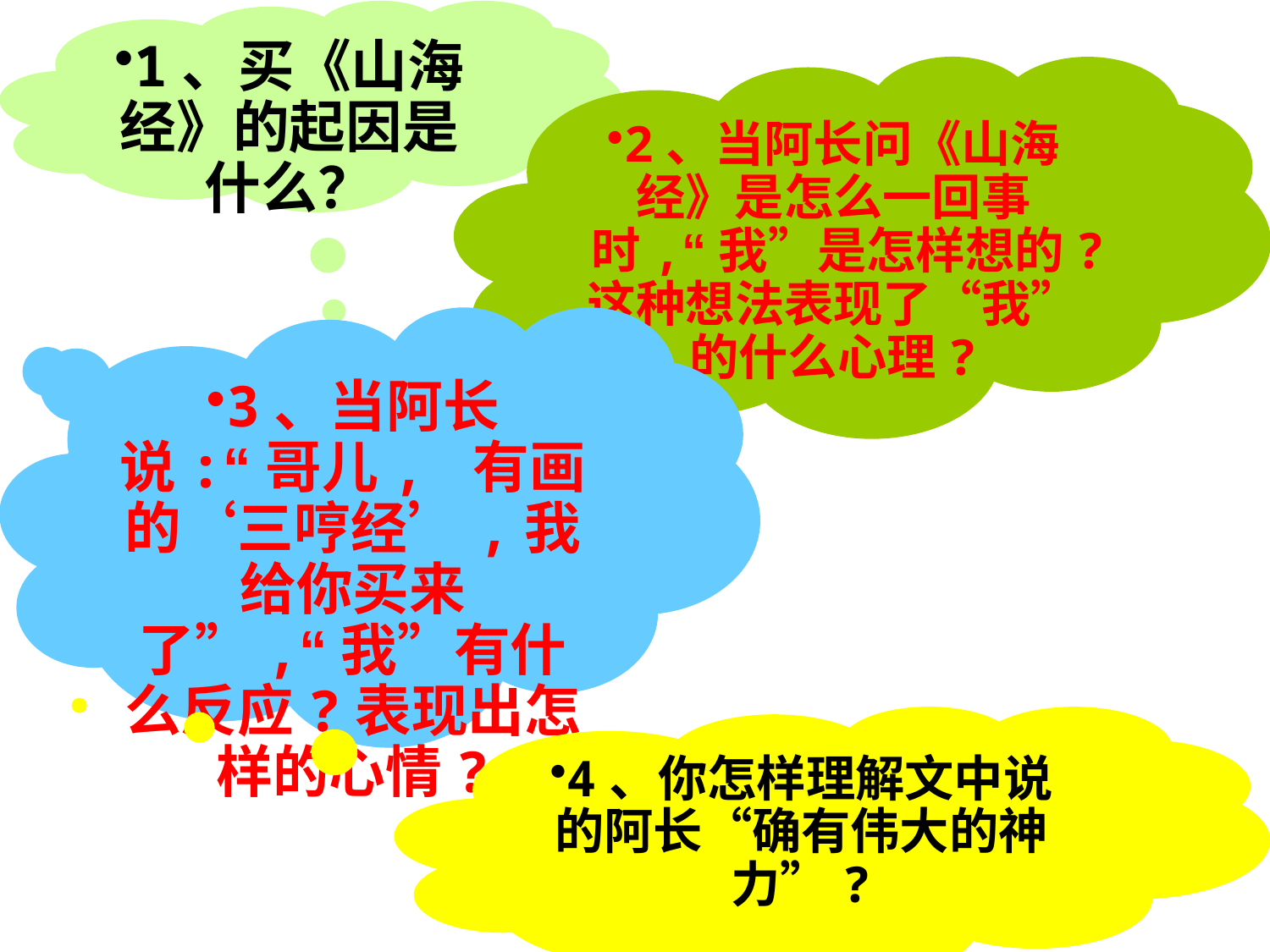

1、买《山海经》的起因是什么？
2、当阿长问《山海经》是怎么一回事时,“我”是怎样想的?这种想法表现了“我”的什么心理?
3、当阿长说:“哥儿, 有画的‘三哼经’,我给你买来了”,“我”有什么反应?表现出怎样的心情?
4、你怎样理解文中说的阿长“确有伟大的神力”?